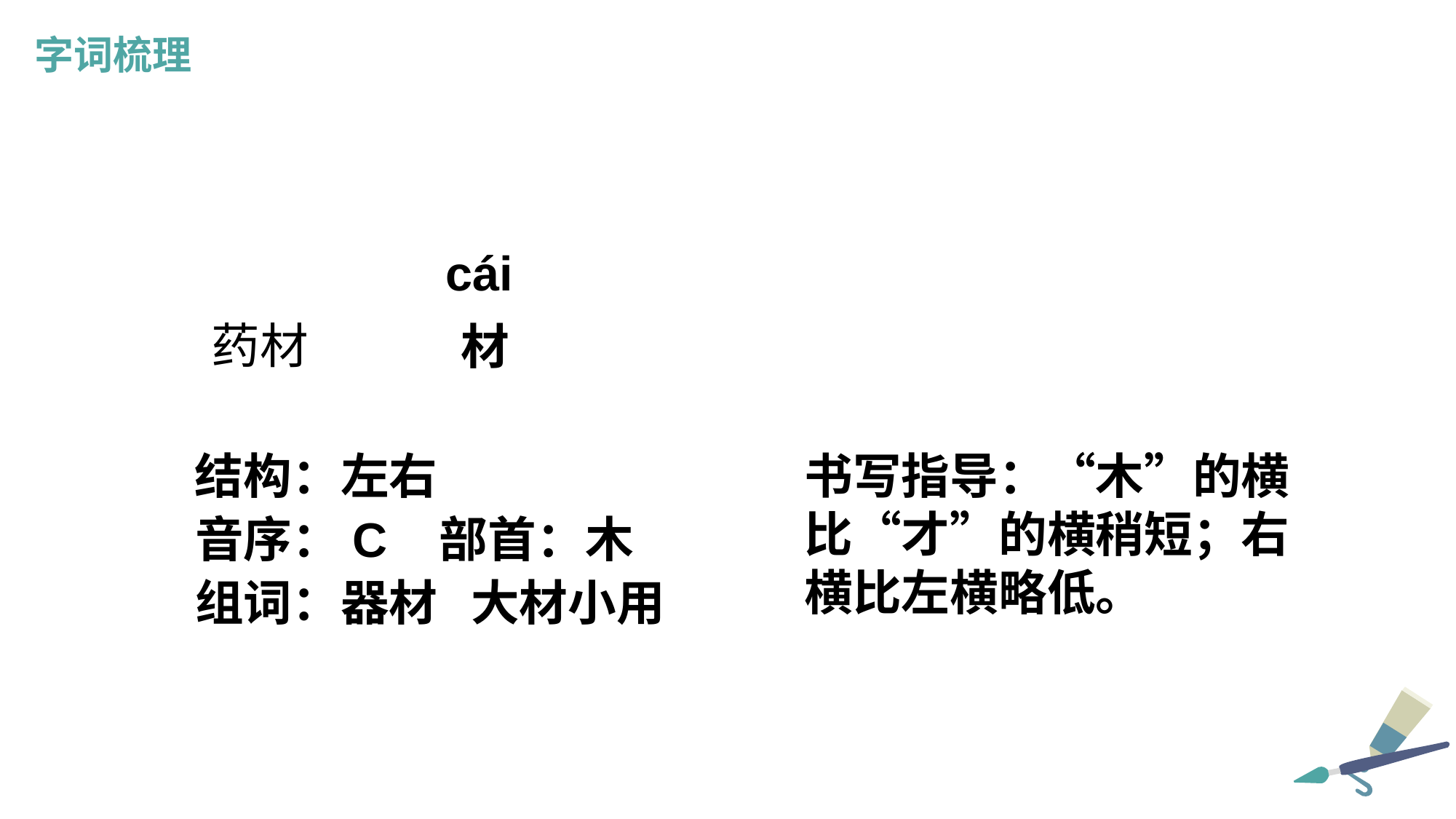

字词梳理
cái
药材
材
结构：左右
书写指导：“木”的横比“才”的横稍短；右横比左横略低。
音序：C   部首：木
组词：器材   大材小用